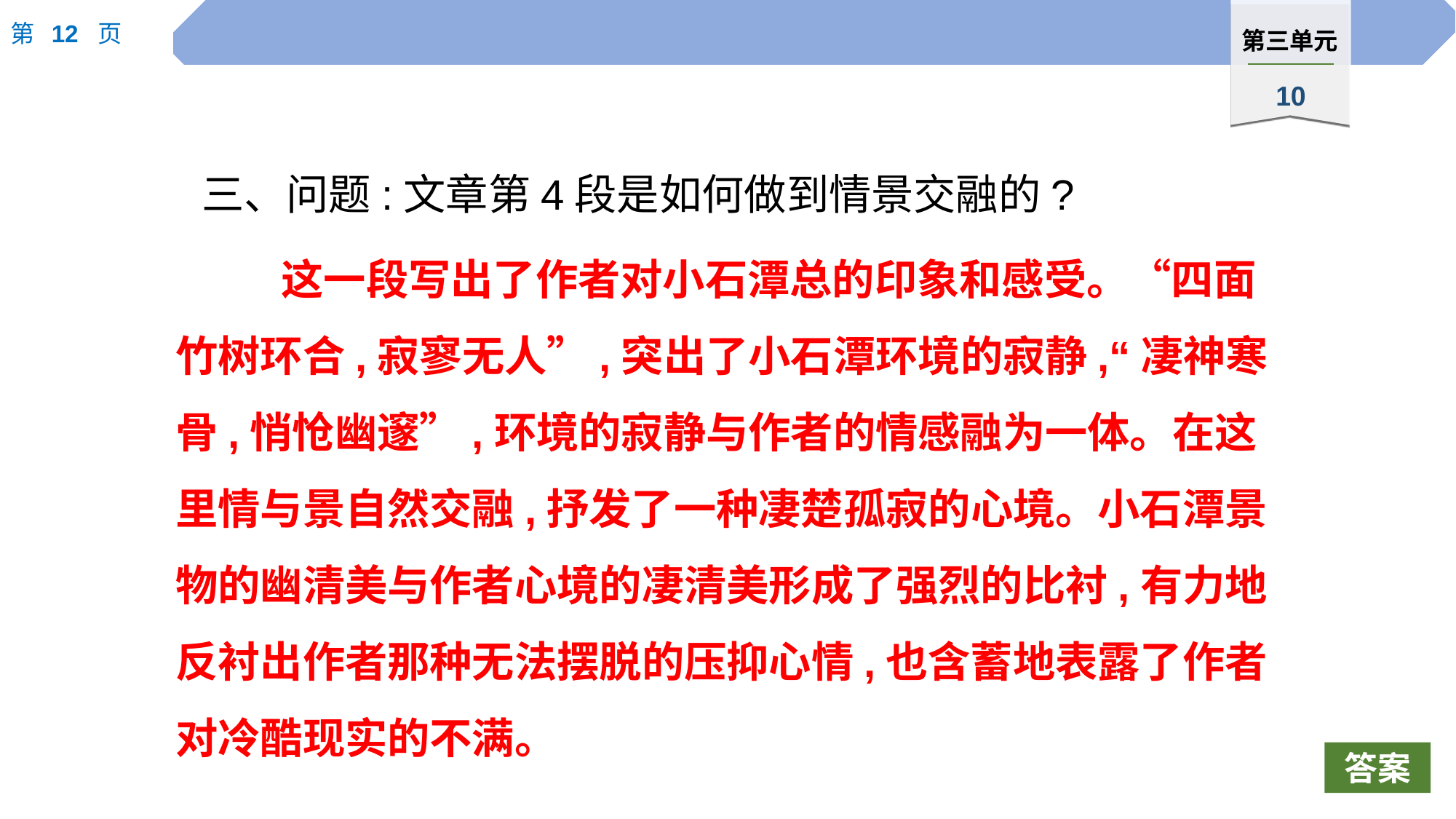

三、问题:文章第4段是如何做到情景交融的?
 这一段写出了作者对小石潭总的印象和感受。“四面竹树环合,寂寥无人”,突出了小石潭环境的寂静,“凄神寒骨,悄怆幽邃”,环境的寂静与作者的情感融为一体。在这里情与景自然交融,抒发了一种凄楚孤寂的心境。小石潭景物的幽清美与作者心境的凄清美形成了强烈的比衬,有力地反衬出作者那种无法摆脱的压抑心情,也含蓄地表露了作者对冷酷现实的不满。
答案